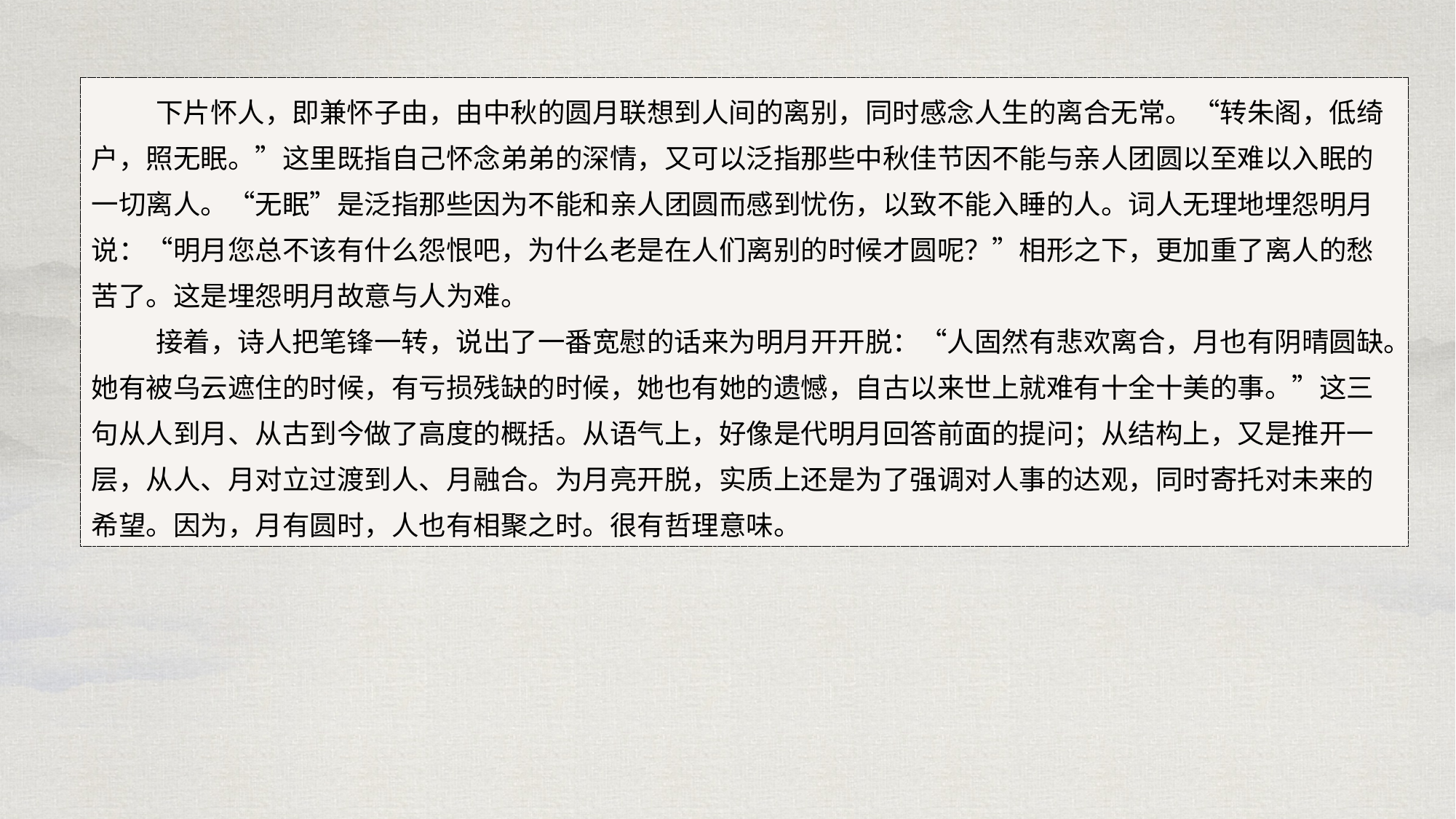

下片怀人，即兼怀子由，由中秋的圆月联想到人间的离别，同时感念人生的离合无常。“转朱阁，低绮户，照无眠。”这里既指自己怀念弟弟的深情，又可以泛指那些中秋佳节因不能与亲人团圆以至难以入眠的一切离人。“无眠”是泛指那些因为不能和亲人团圆而感到忧伤，以致不能入睡的人。词人无理地埋怨明月说：“明月您总不该有什么怨恨吧，为什么老是在人们离别的时候才圆呢？”相形之下，更加重了离人的愁苦了。这是埋怨明月故意与人为难。
接着，诗人把笔锋一转，说出了一番宽慰的话来为明月开开脱：“人固然有悲欢离合，月也有阴晴圆缺。她有被乌云遮住的时候，有亏损残缺的时候，她也有她的遗憾，自古以来世上就难有十全十美的事。”这三句从人到月、从古到今做了高度的概括。从语气上，好像是代明月回答前面的提问；从结构上，又是推开一层，从人、月对立过渡到人、月融合。为月亮开脱，实质上还是为了强调对人事的达观，同时寄托对未来的希望。因为，月有圆时，人也有相聚之时。很有哲理意味。